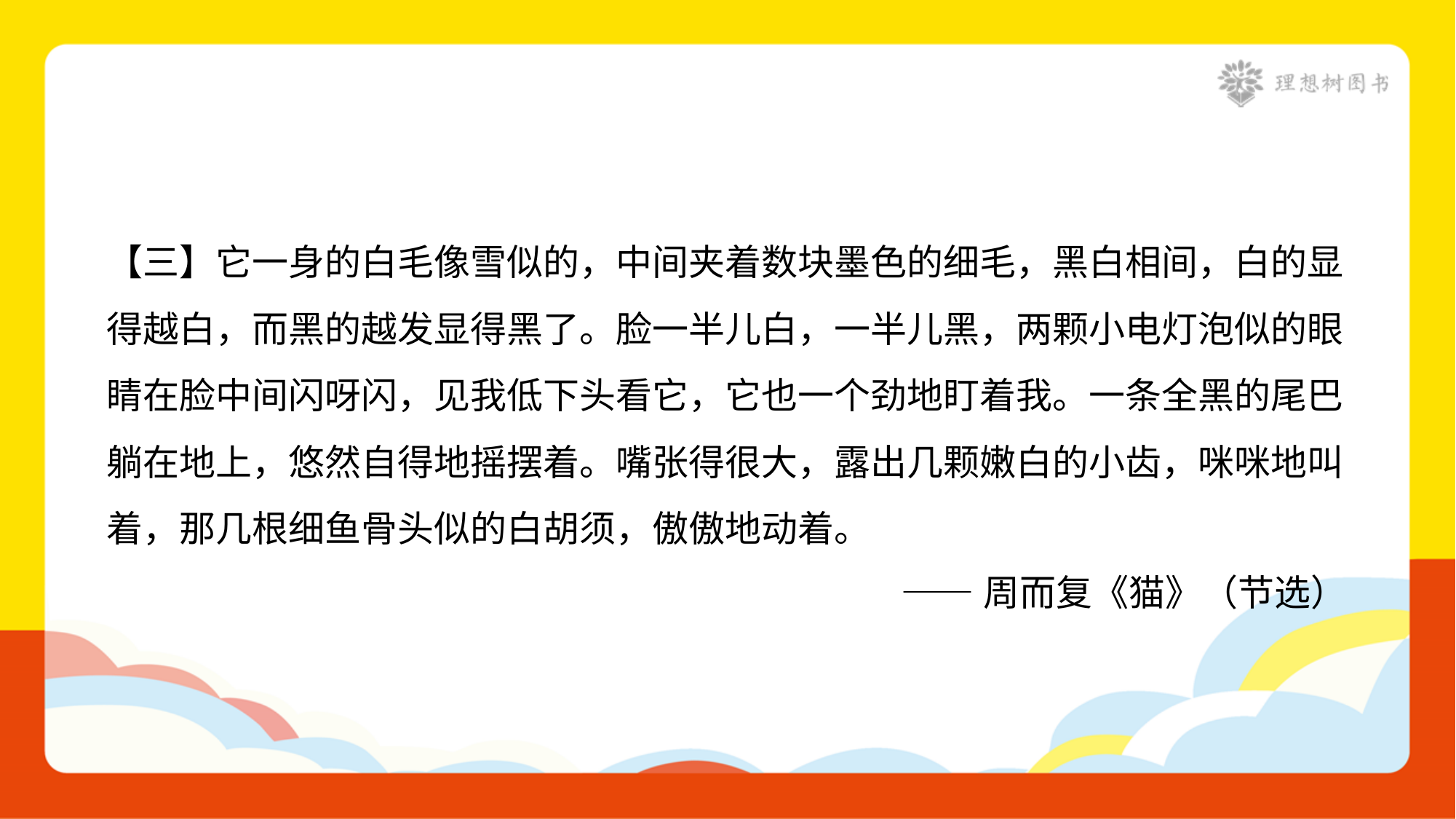

【三】它一身的白毛像雪似的，中间夹着数块墨色的细毛，黑白相间，白的显
得越白，而黑的越发显得黑了。脸一半儿白，一半儿黑，两颗小电灯泡似的眼
睛在脸中间闪呀闪，见我低下头看它，它也一个劲地盯着我。一条全黑的尾巴
躺在地上，悠然自得地摇摆着。嘴张得很大，露出几颗嫩白的小齿，咪咪地叫
着，那几根细鱼骨头似的白胡须，傲傲地动着。
——周而复《猫》（节选）